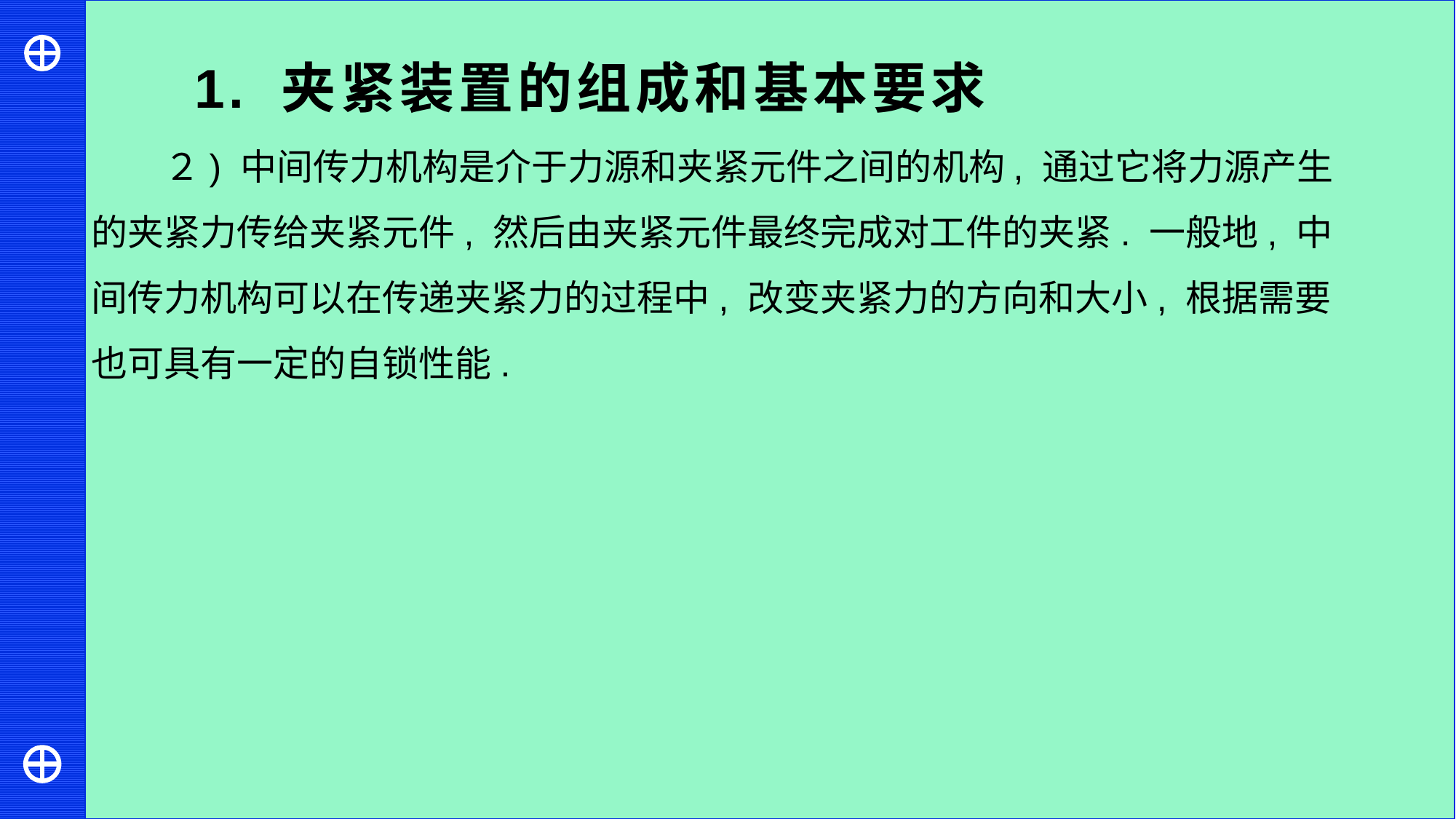

1. 夹紧装置的组成和基本要求
２) 中间传力机构是介于力源和夹紧元件之间的机构, 通过它将力源产生的夹紧力传给夹紧元件, 然后由夹紧元件最终完成对工件的夹紧. 一般地, 中间传力机构可以在传递夹紧力的过程中, 改变夹紧力的方向和大小, 根据需要也可具有一定的自锁性能.